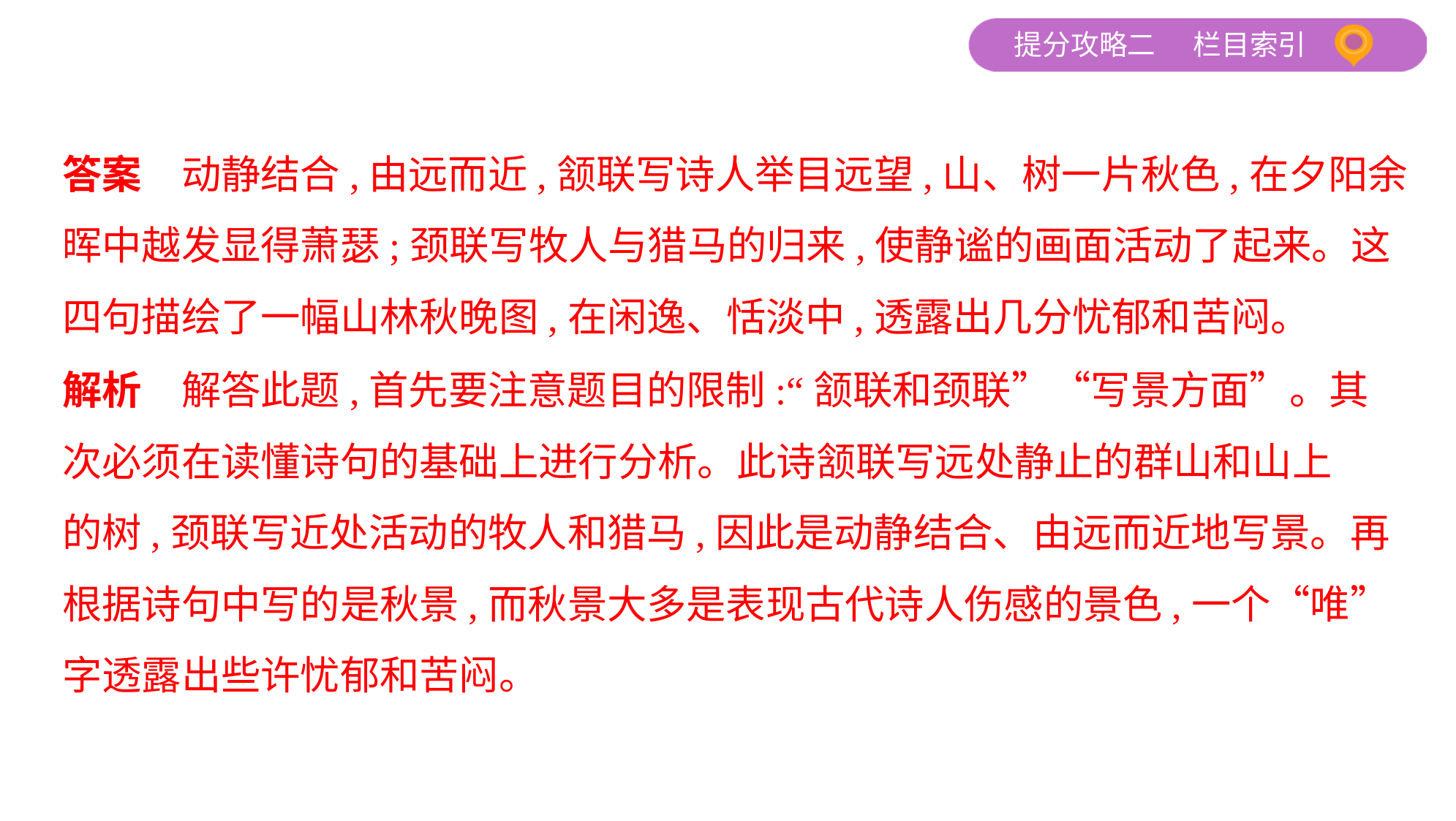

答案　动静结合,由远而近,颔联写诗人举目远望,山、树一片秋色,在夕阳余
晖中越发显得萧瑟;颈联写牧人与猎马的归来,使静谧的画面活动了起来。这
四句描绘了一幅山林秋晚图,在闲逸、恬淡中,透露出几分忧郁和苦闷。
解析　解答此题,首先要注意题目的限制:“颔联和颈联”“写景方面”。其
次必须在读懂诗句的基础上进行分析。此诗颔联写远处静止的群山和山上
的树,颈联写近处活动的牧人和猎马,因此是动静结合、由远而近地写景。再
根据诗句中写的是秋景,而秋景大多是表现古代诗人伤感的景色,一个“唯”
字透露出些许忧郁和苦闷。